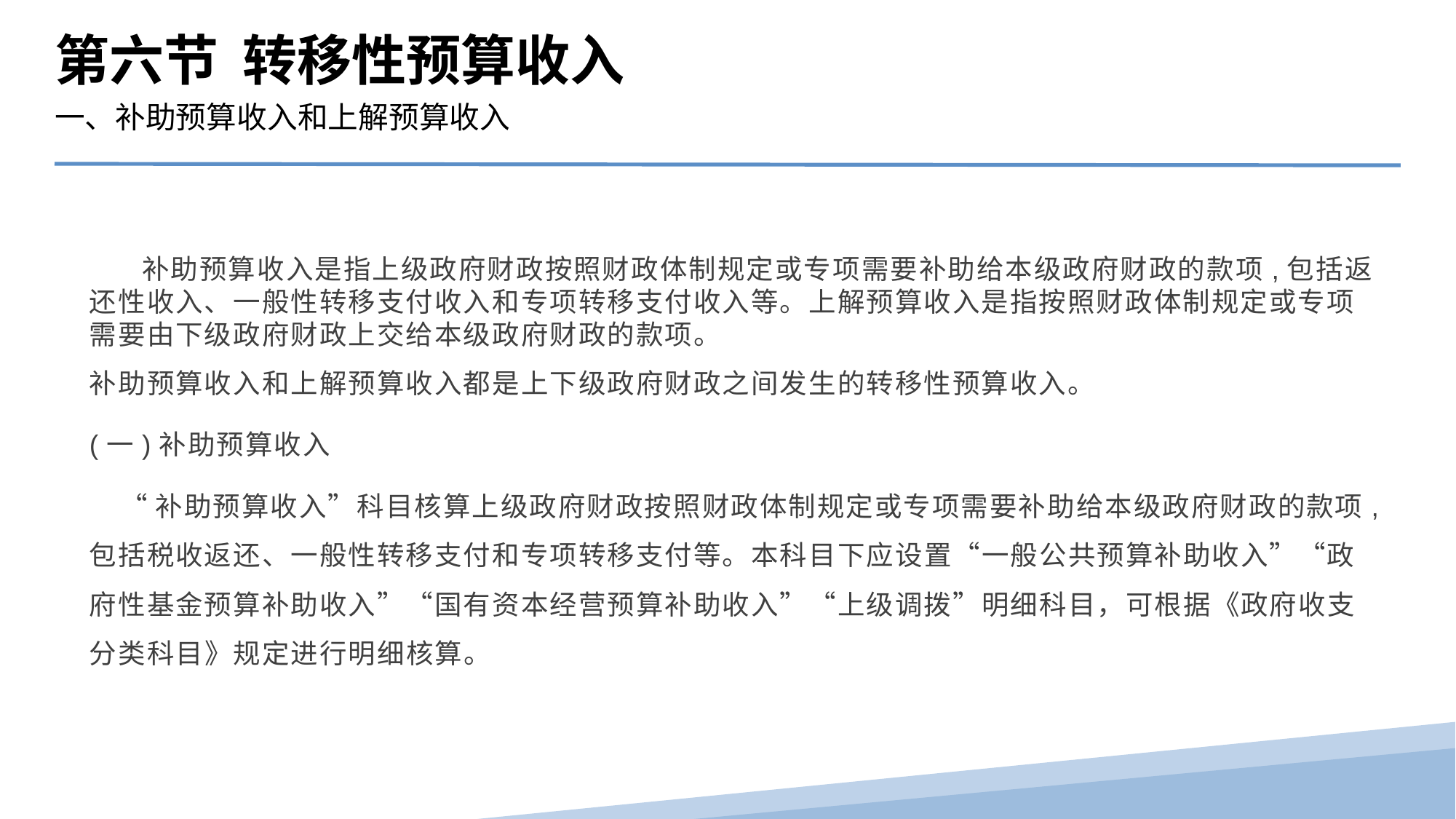

第六节  转移性预算收入
一、补助预算收入和上解预算收入
      补助预算收入是指上级政府财政按照财政体制规定或专项需要补助给本级政府财政的款项,包括返还性收入、一般性转移支付收入和专项转移支付收入等。上解预算收入是指按照财政体制规定或专项需要由下级政府财政上交给本级政府财政的款项。
补助预算收入和上解预算收入都是上下级政府财政之间发生的转移性预算收入。
(一)补助预算收入
    “补助预算收入”科目核算上级政府财政按照财政体制规定或专项需要补助给本级政府财政的款项, 包括税收返还、一般性转移支付和专项转移支付等。本科目下应设置“一般公共预算补助收入”“政府性基金预算补助收入”“国有资本经营预算补助收入”“上级调拨”明细科目，可根据《政府收支分类科目》规定进行明细核算。